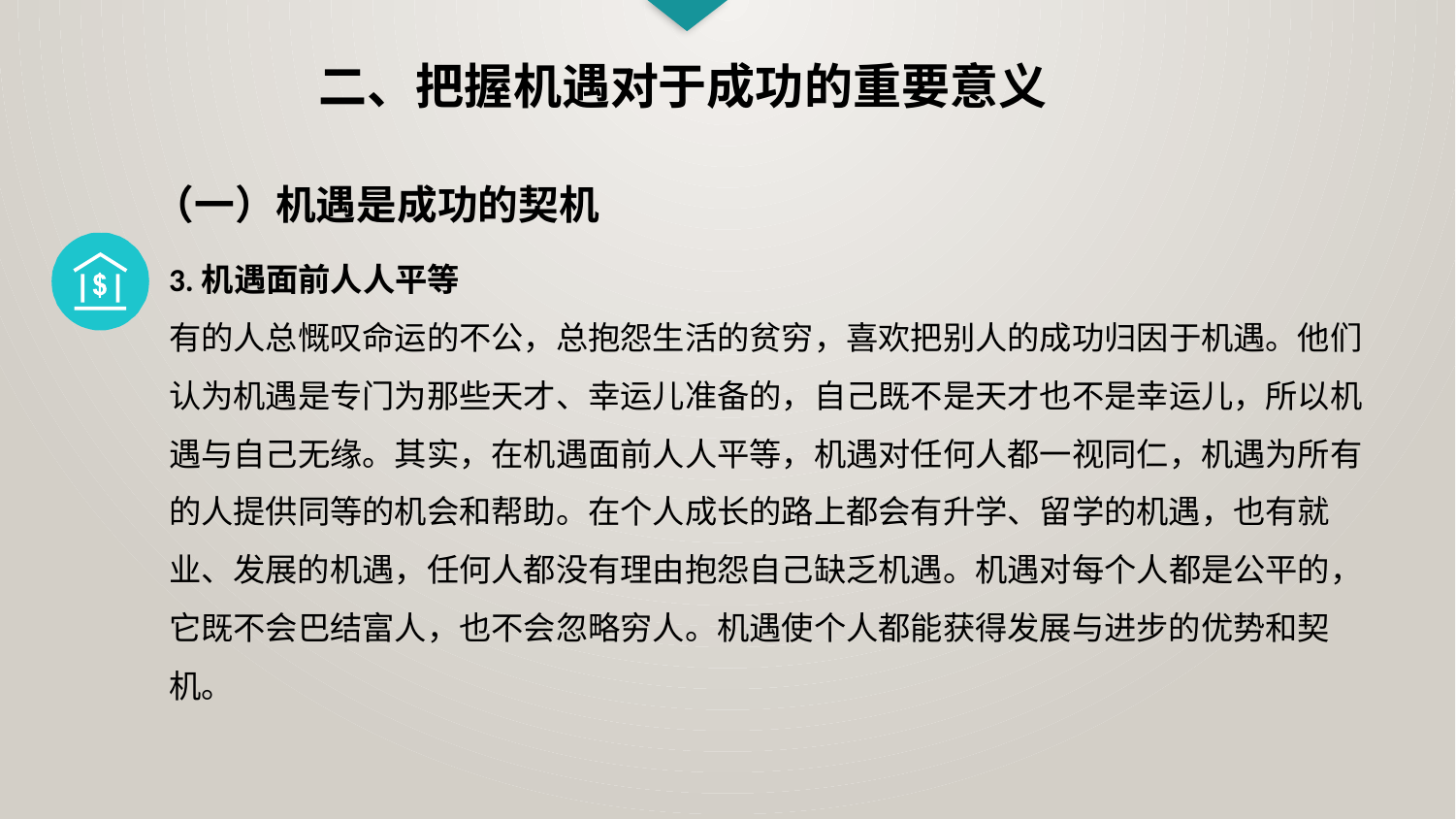

二、把握机遇对于成功的重要意义
（一）机遇是成功的契机

3.机遇面前人人平等
有的人总慨叹命运的不公，总抱怨生活的贫穷，喜欢把别人的成功归因于机遇。他们认为机遇是专门为那些天才、幸运儿准备的，自己既不是天才也不是幸运儿，所以机遇与自己无缘。其实，在机遇面前人人平等，机遇对任何人都一视同仁，机遇为所有的人提供同等的机会和帮助。在个人成长的路上都会有升学、留学的机遇，也有就业、发展的机遇，任何人都没有理由抱怨自己缺乏机遇。机遇对每个人都是公平的，它既不会巴结富人，也不会忽略穷人。机遇使个人都能获得发展与进步的优势和契机。

73